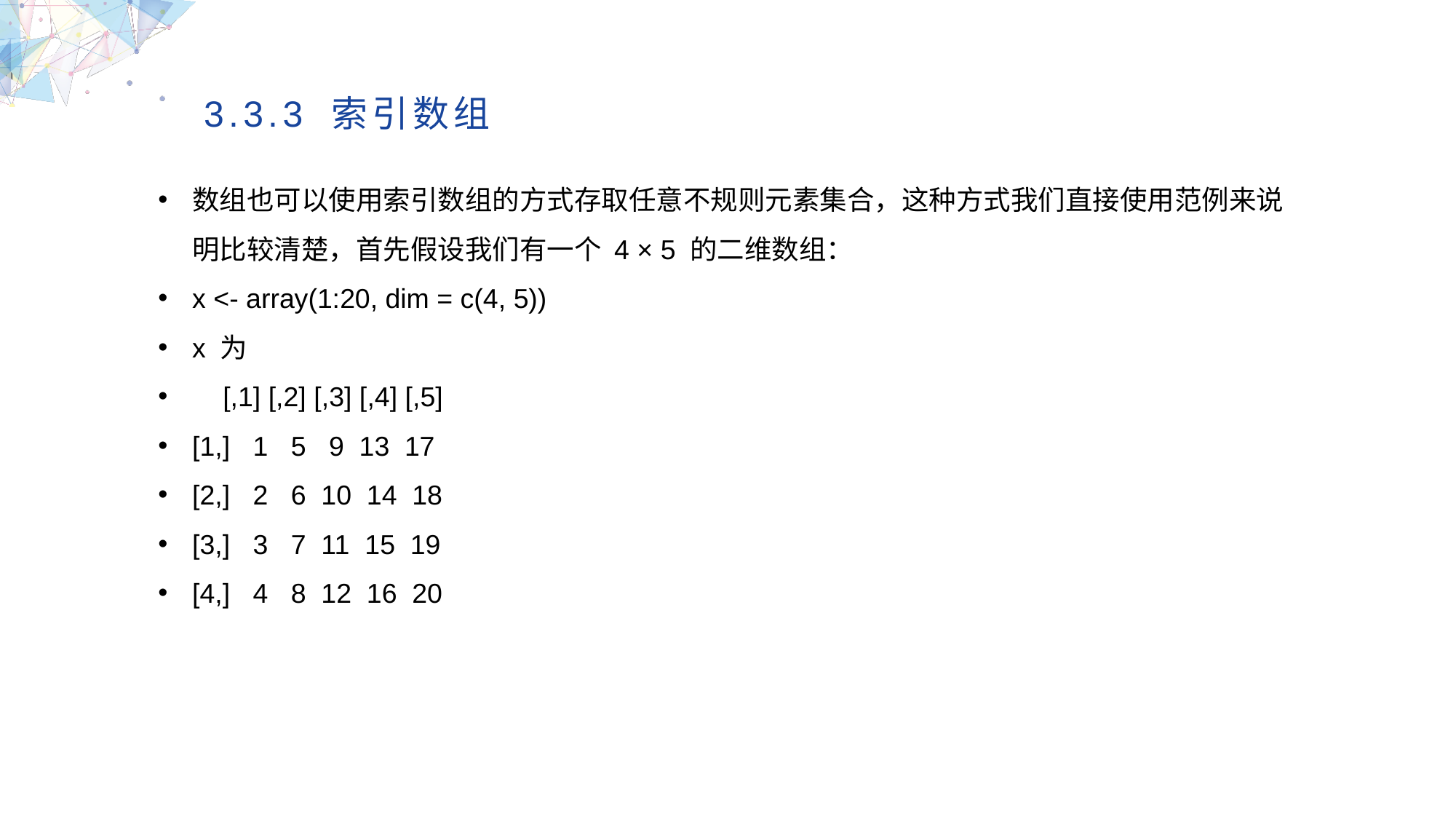

3.3.3 索引数组
数组也可以使用索引数组的方式存取任意不规则元素集合，这种方式我们直接使用范例来说明比较清楚，首先假设我们有一个 4 × 5 的二维数组：
x <- array(1:20, dim = c(4, 5))
x 为
    [,1] [,2] [,3] [,4] [,5]
[1,]   1   5   9  13  17
[2,]   2   6  10  14  18
[3,]   3   7  11  15  19
[4,]   4   8  12  16  20

MULTIPURPOSE PRESENTATION TEMPLATE | UNIQUE DESIGN
Welcome Message
Please replace text, click add relevant headline, modify the text content, also can copy your content to this directly. Please replace text, click add relevant headline, modify the text content, also can copy your content to this directly.